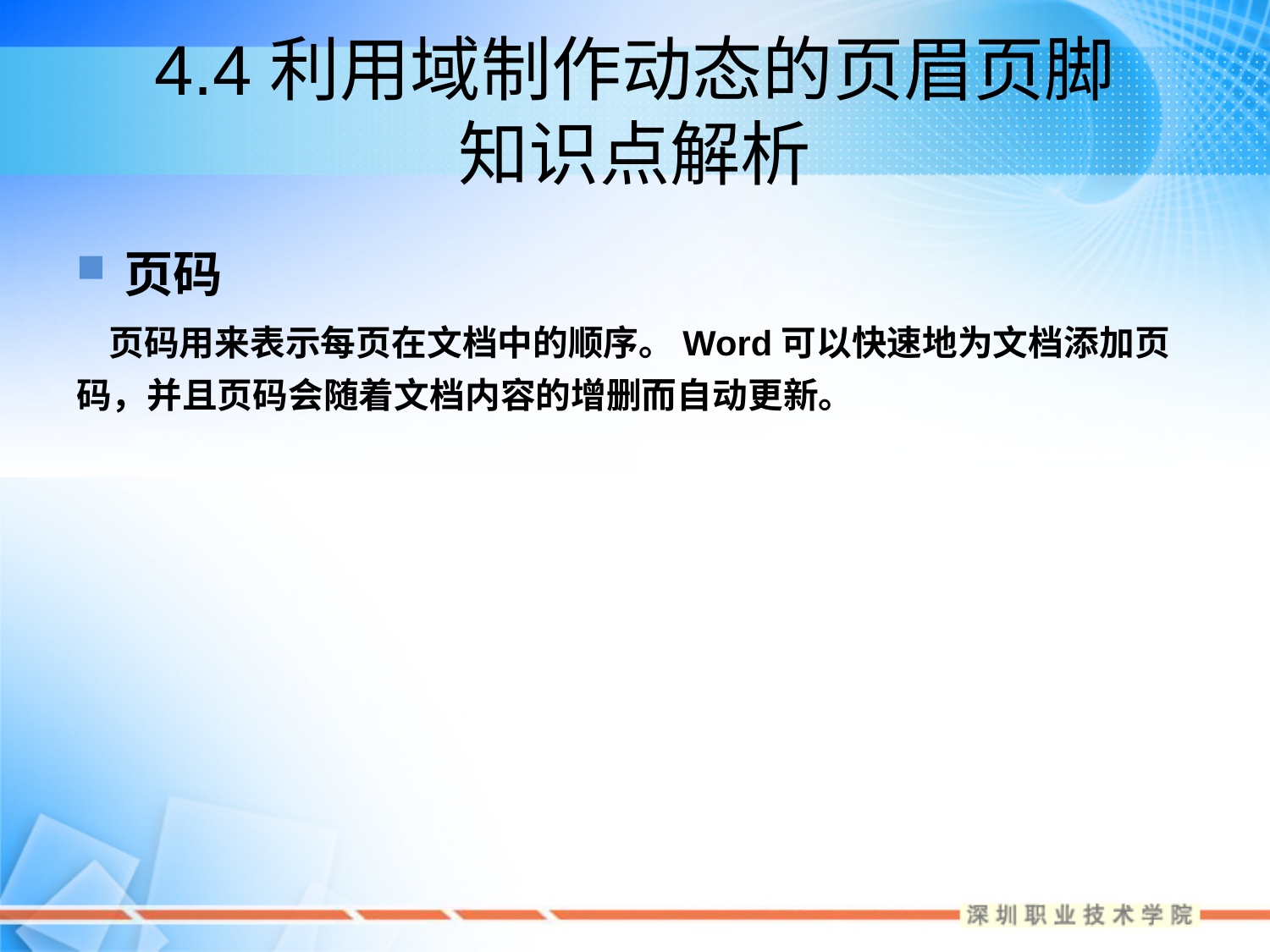

# 4.4利用域制作动态的页眉页脚 知识点解析
页码
   页码用来表示每页在文档中的顺序。Word可以快速地为文档添加页码，并且页码会随着文档内容的增删而自动更新。